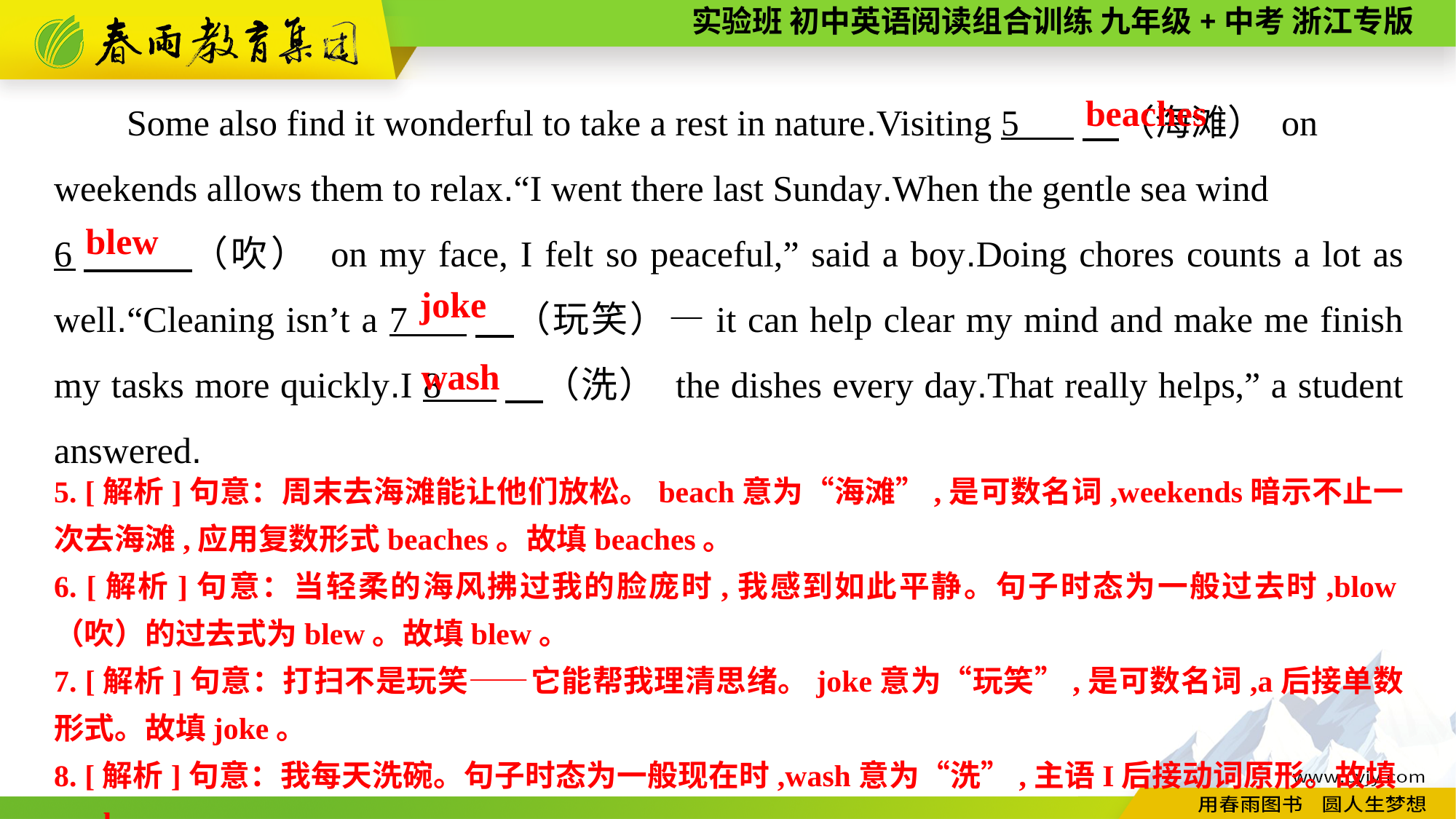

Some also find it wonderful to take a rest in nature.Visiting 5      　（海滩） on weekends allows them to relax.“I went there last Sunday.When the gentle sea wind
6　      （吹） on my face, I felt so peaceful,” said a boy.Doing chores counts a lot as well.“Cleaning isn’t a 7     　（玩笑）—it can help clear my mind and make me finish my tasks more quickly.I 8     　（洗） the dishes every day.That really helps,” a student answered.
beaches
blew
joke
wash
5. [解析]句意：周末去海滩能让他们放松。beach意为“海滩”,是可数名词,weekends暗示不止一次去海滩,应用复数形式beaches。故填beaches。
6. [解析]句意：当轻柔的海风拂过我的脸庞时,我感到如此平静。句子时态为一般过去时,blow（吹）的过去式为blew。故填blew。
7. [解析]句意：打扫不是玩笑——它能帮我理清思绪。joke意为“玩笑”,是可数名词,a后接单数形式。故填joke。
8. [解析]句意：我每天洗碗。句子时态为一般现在时,wash意为“洗”,主语I后接动词原形。故填wash。